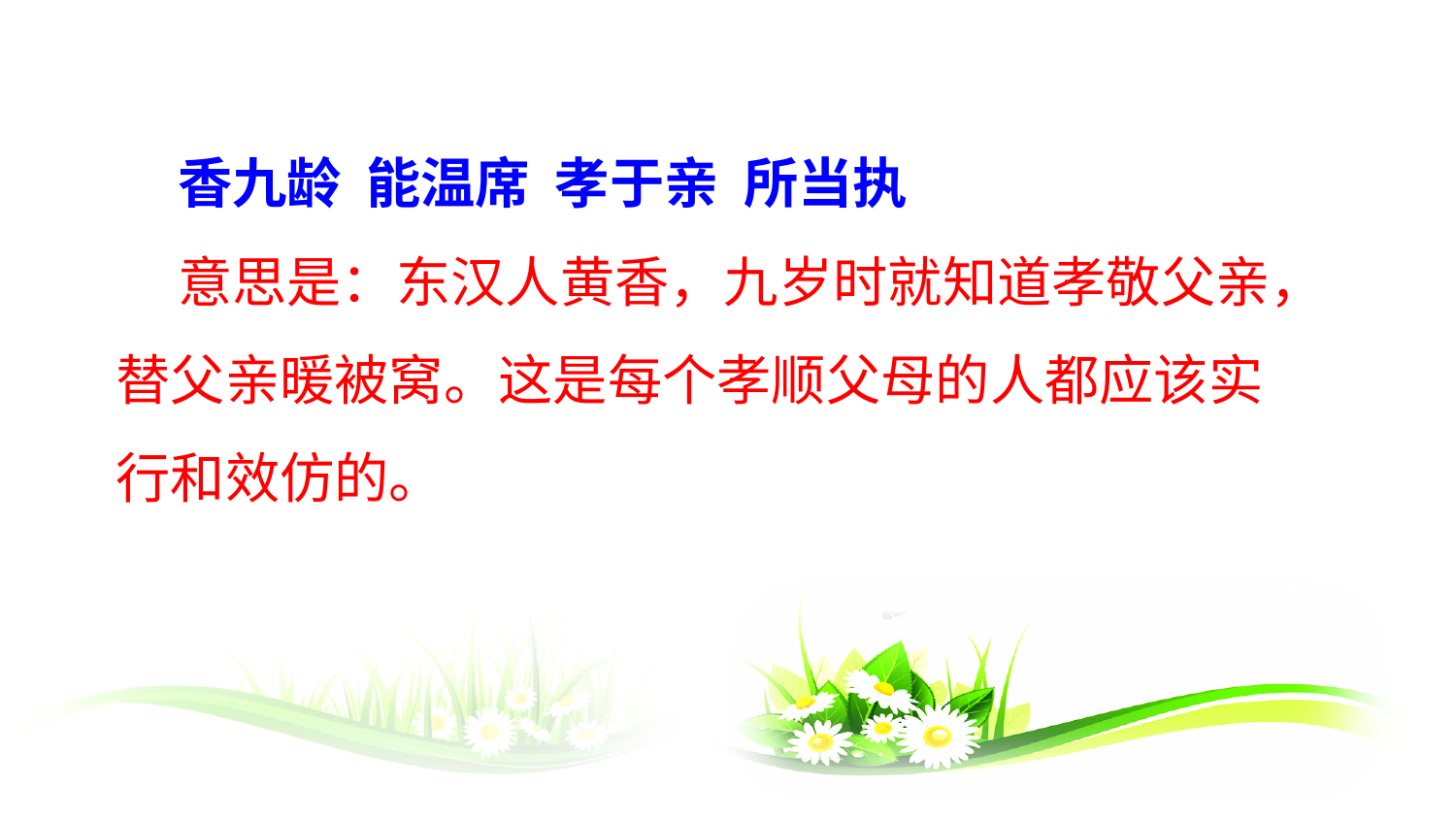

香九龄  能温席  孝于亲  所当执
    意思是：东汉人黄香，九岁时就知道孝敬父亲，替父亲暖被窝。这是每个孝顺父母的人都应该实行和效仿的。